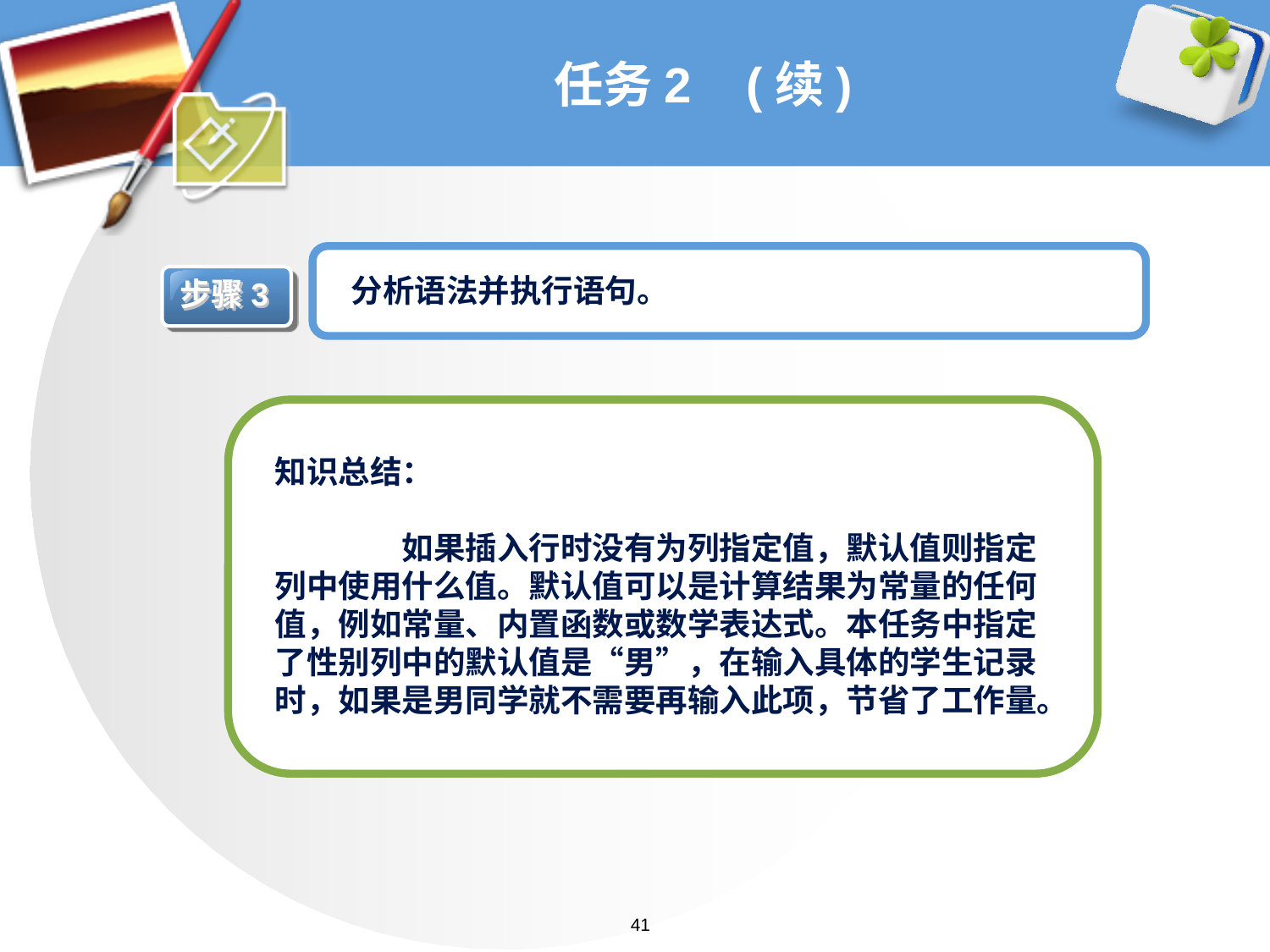

# 任务2    (续)

分析语法并执行语句。

步骤3

知识总结：

	如果插入行时没有为列指定值，默认值则指定列中使用什么值。默认值可以是计算结果为常量的任何值，例如常量、内置函数或数学表达式。本任务中指定了性别列中的默认值是“男”，在输入具体的学生记录时，如果是男同学就不需要再输入此项，节省了工作量。
41